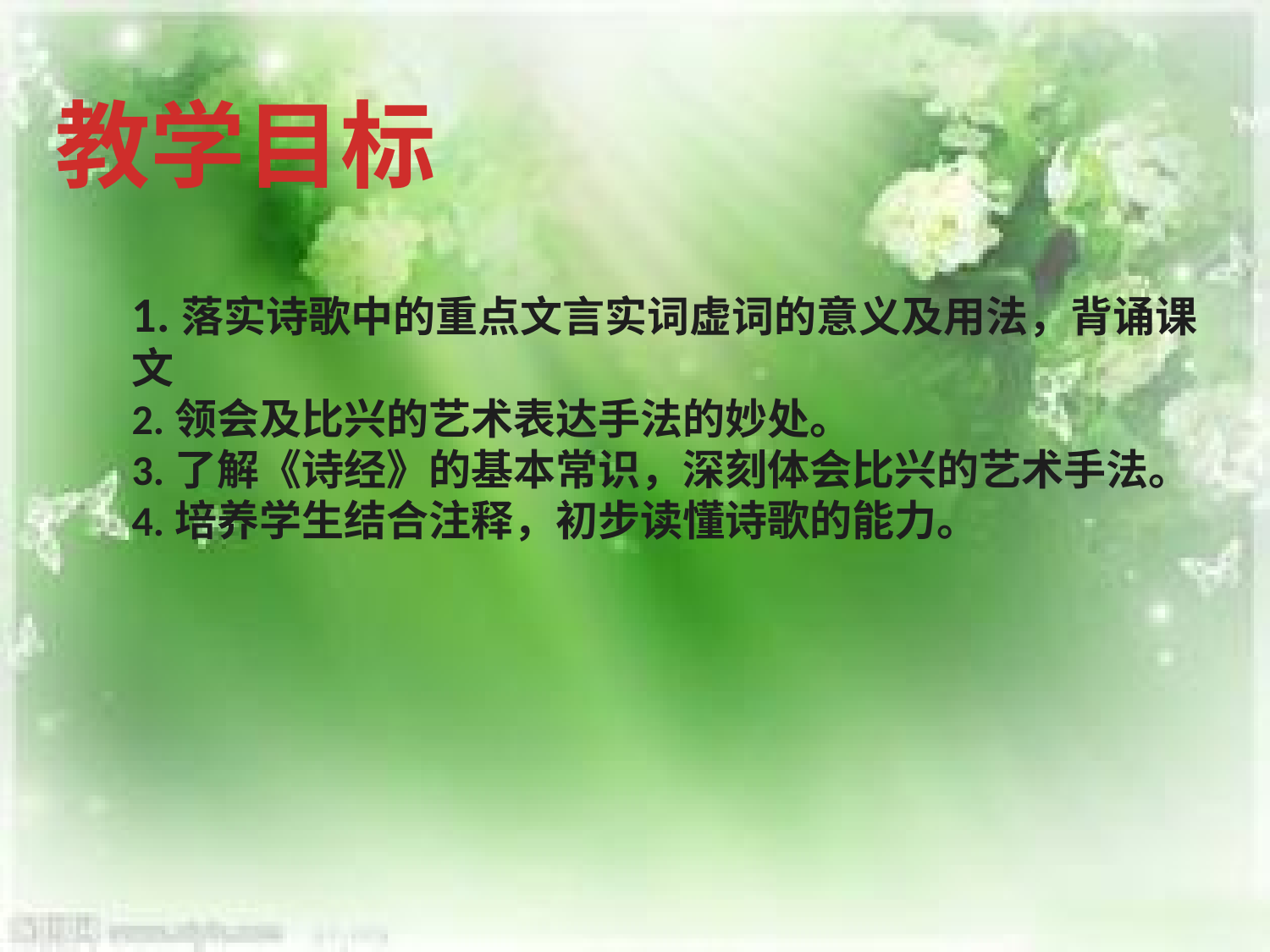

教学目标

1.落实诗歌中的重点文言实词虚词的意义及用法，背诵课文
2.领会及比兴的艺术表达手法的妙处。
3.了解《诗经》的基本常识，深刻体会比兴的艺术手法。
4.培养学生结合注释，初步读懂诗歌的能力。